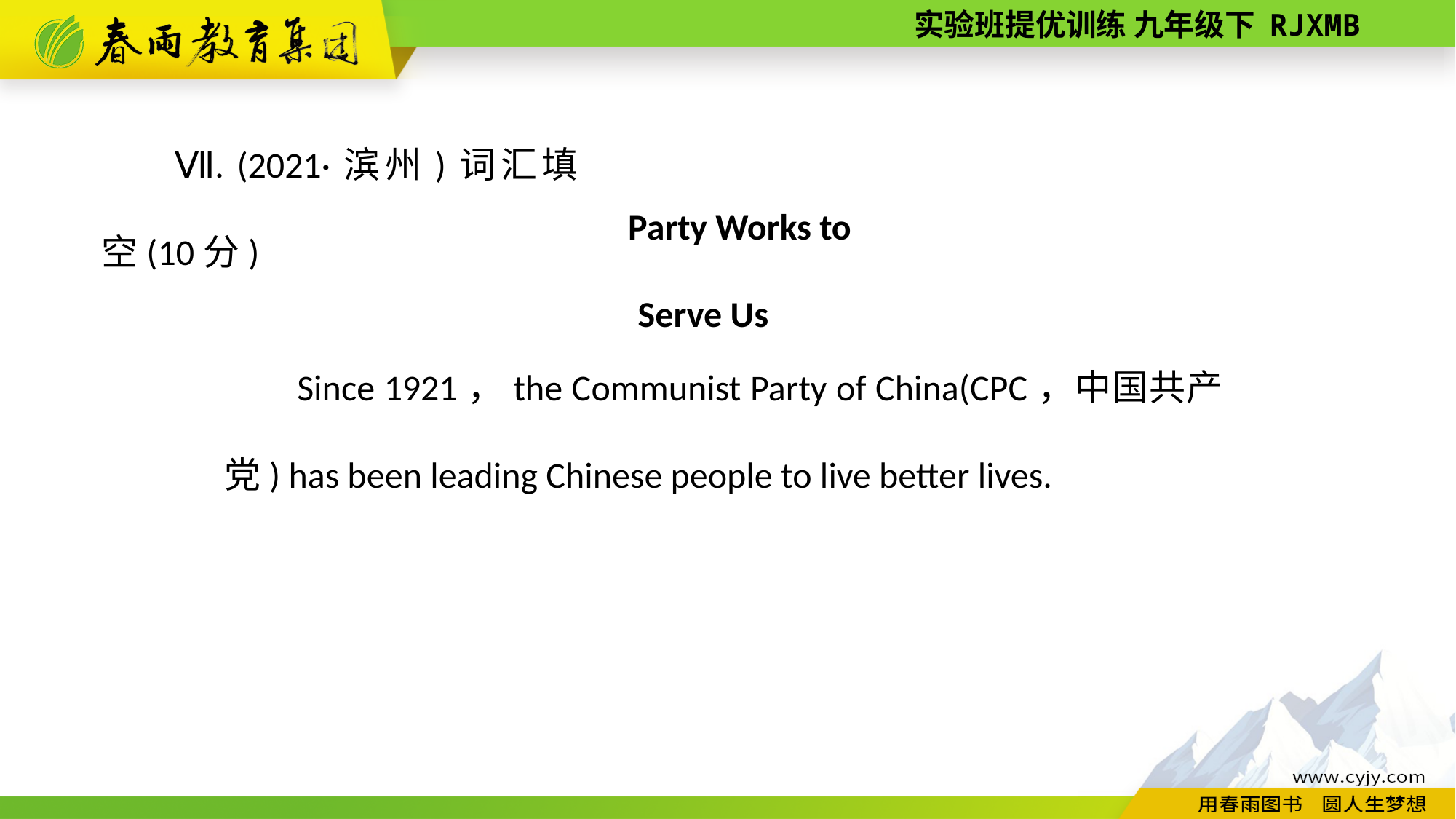

Ⅶ. (2021·滨州)词汇填空(10分)
Party Works to Serve Us
Since 1921，the Communist Party of China(CPC，中国共产党) has been leading Chinese people to live better lives.